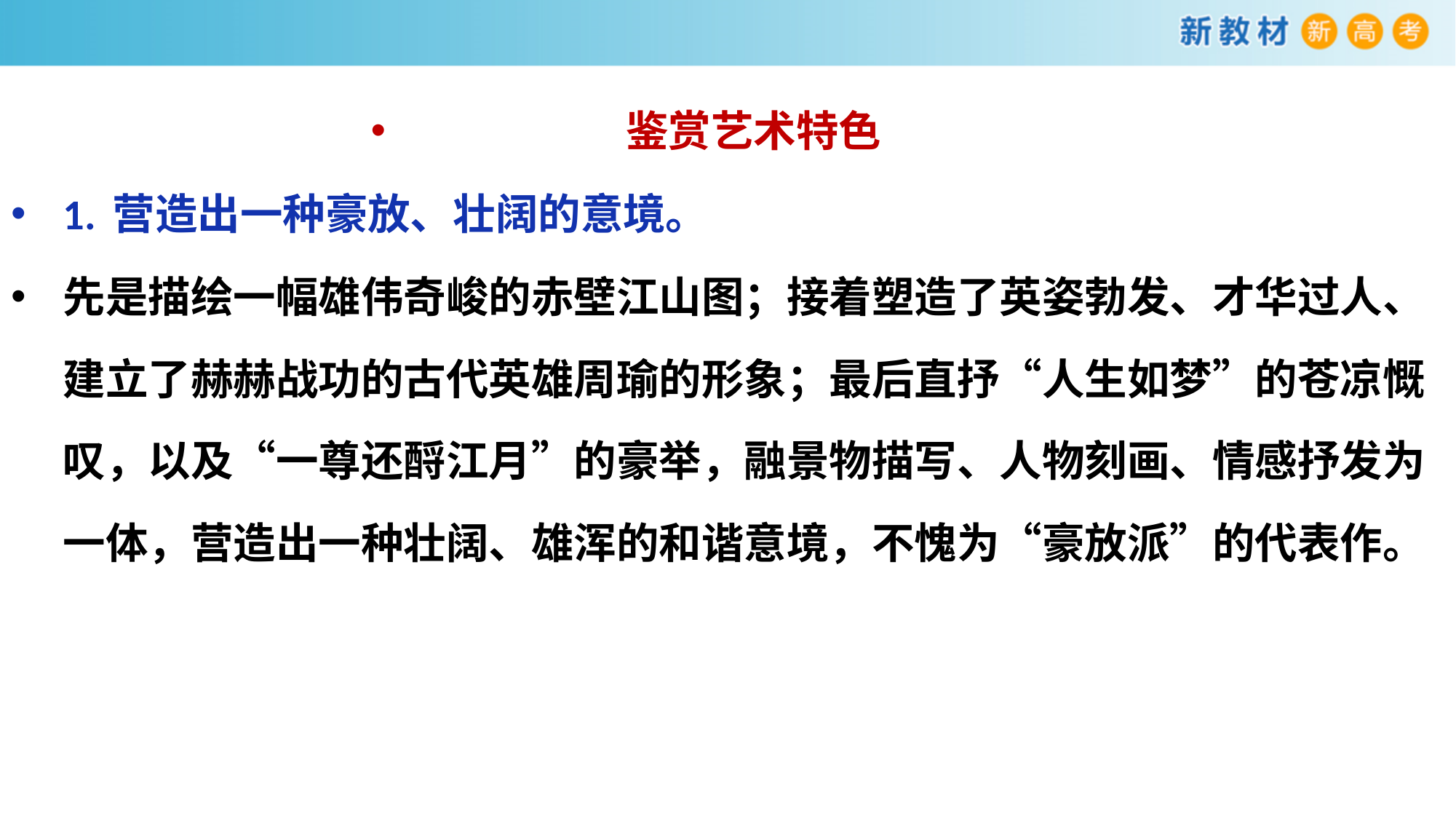

鉴赏艺术特色
1. 营造出一种豪放、壮阔的意境。
先是描绘一幅雄伟奇峻的赤壁江山图；接着塑造了英姿勃发、才华过人、建立了赫赫战功的古代英雄周瑜的形象；最后直抒“人生如梦”的苍凉慨叹，以及“一尊还酹江月”的豪举，融景物描写、人物刻画、情感抒发为一体，营造出一种壮阔、雄浑的和谐意境，不愧为“豪放派”的代表作。